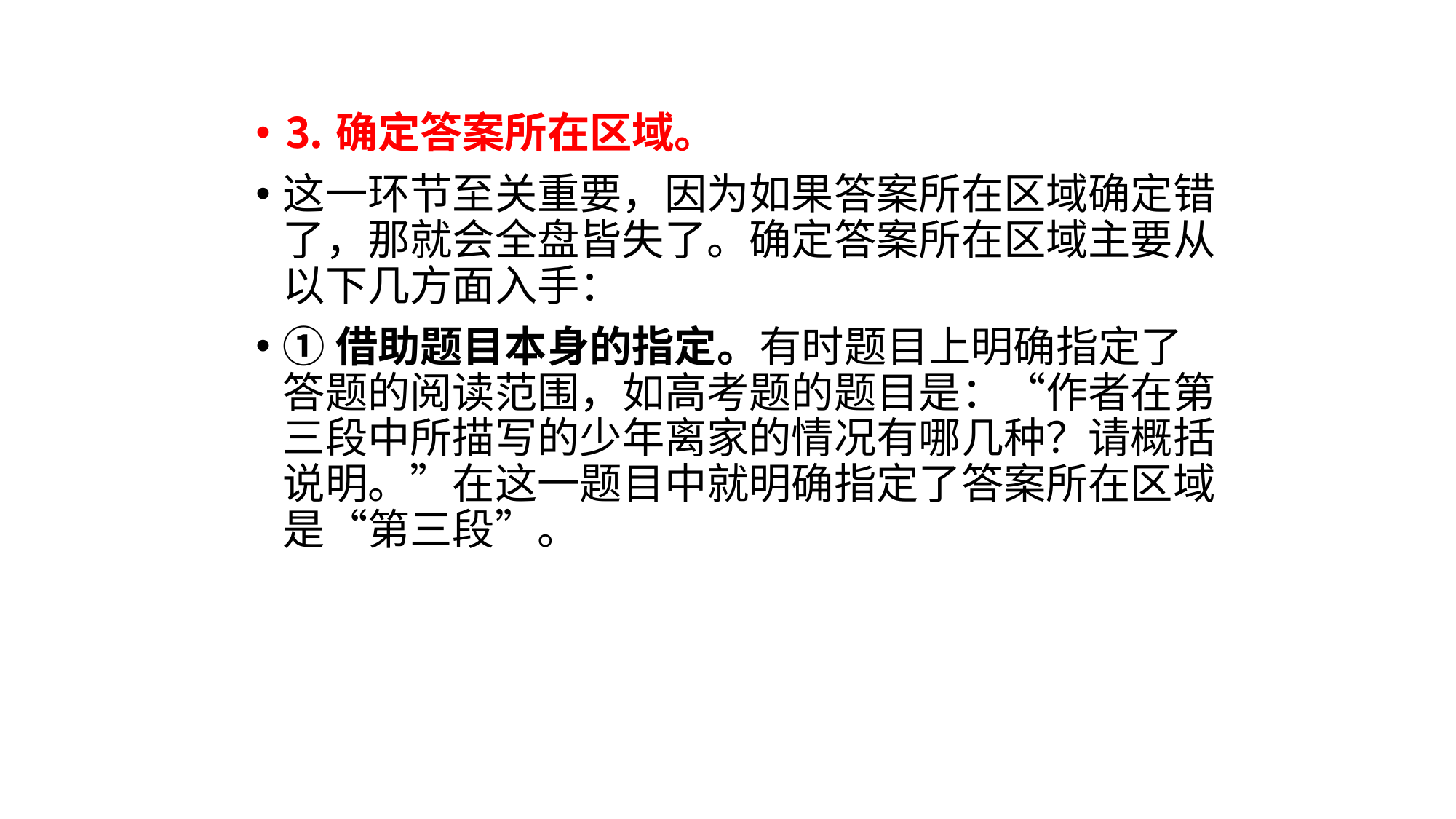

⒊确定答案所在区域。
这一环节至关重要，因为如果答案所在区域确定错了，那就会全盘皆失了。确定答案所在区域主要从以下几方面入手：
①借助题目本身的指定。有时题目上明确指定了答题的阅读范围，如高考题的题目是：“作者在第三段中所描写的少年离家的情况有哪几种？请概括说明。”在这一题目中就明确指定了答案所在区域是“第三段”。